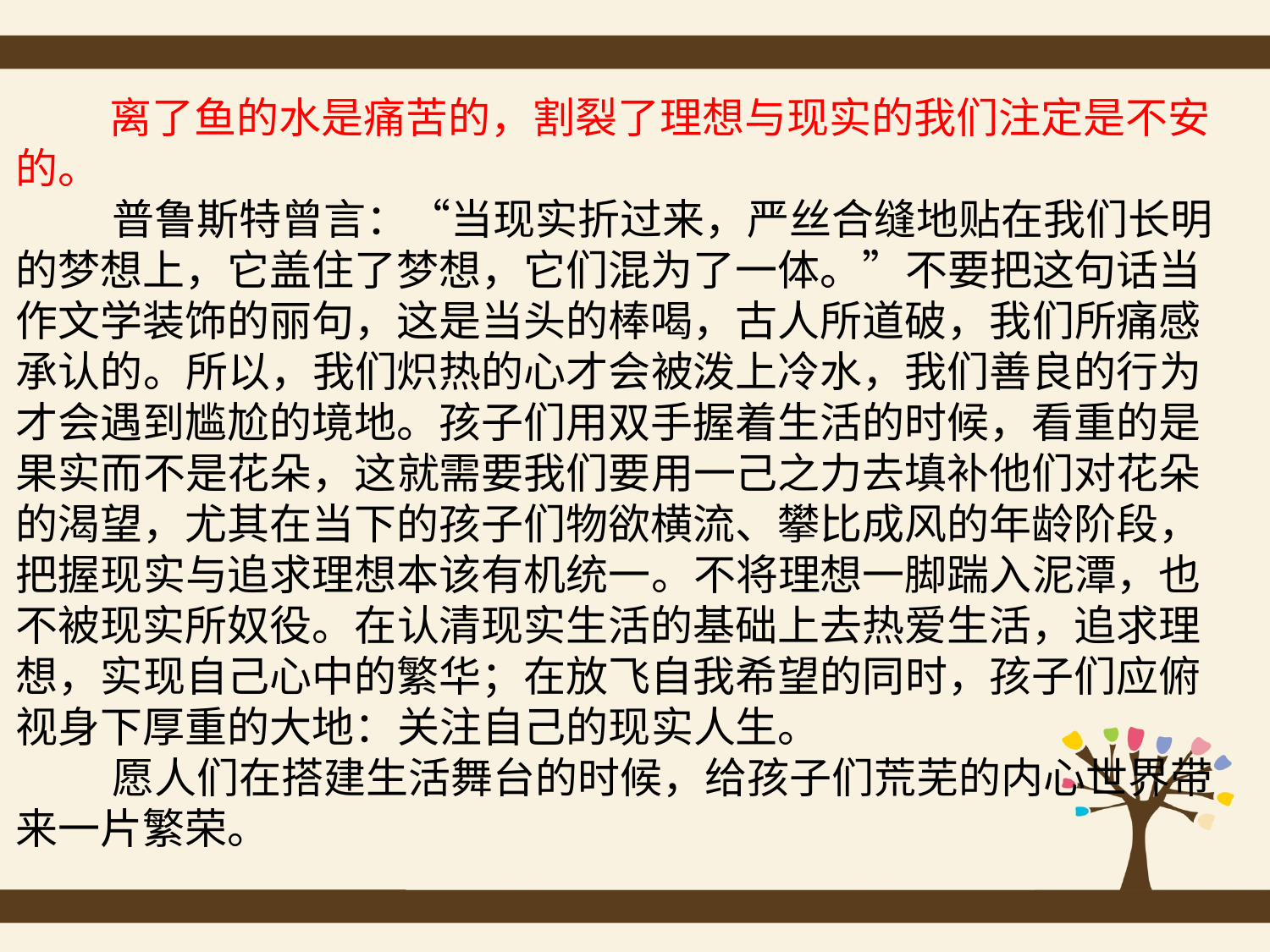

离了鱼的水是痛苦的，割裂了理想与现实的我们注定是不安的。
         普鲁斯特曾言：“当现实折过来，严丝合缝地贴在我们长明的梦想上，它盖住了梦想，它们混为了一体。”不要把这句话当作文学装饰的丽句，这是当头的棒喝，古人所道破，我们所痛感承认的。所以，我们炽热的心才会被泼上冷水，我们善良的行为才会遇到尴尬的境地。孩子们用双手握着生活的时候，看重的是果实而不是花朵，这就需要我们要用一己之力去填补他们对花朵的渴望，尤其在当下的孩子们物欲横流、攀比成风的年龄阶段，把握现实与追求理想本该有机统一。不将理想一脚踹入泥潭，也不被现实所奴役。在认清现实生活的基础上去热爱生活，追求理想，实现自己心中的繁华；在放飞自我希望的同时，孩子们应俯视身下厚重的大地：关注自己的现实人生。
         愿人们在搭建生活舞台的时候，给孩子们荒芜的内心世界带来一片繁荣。